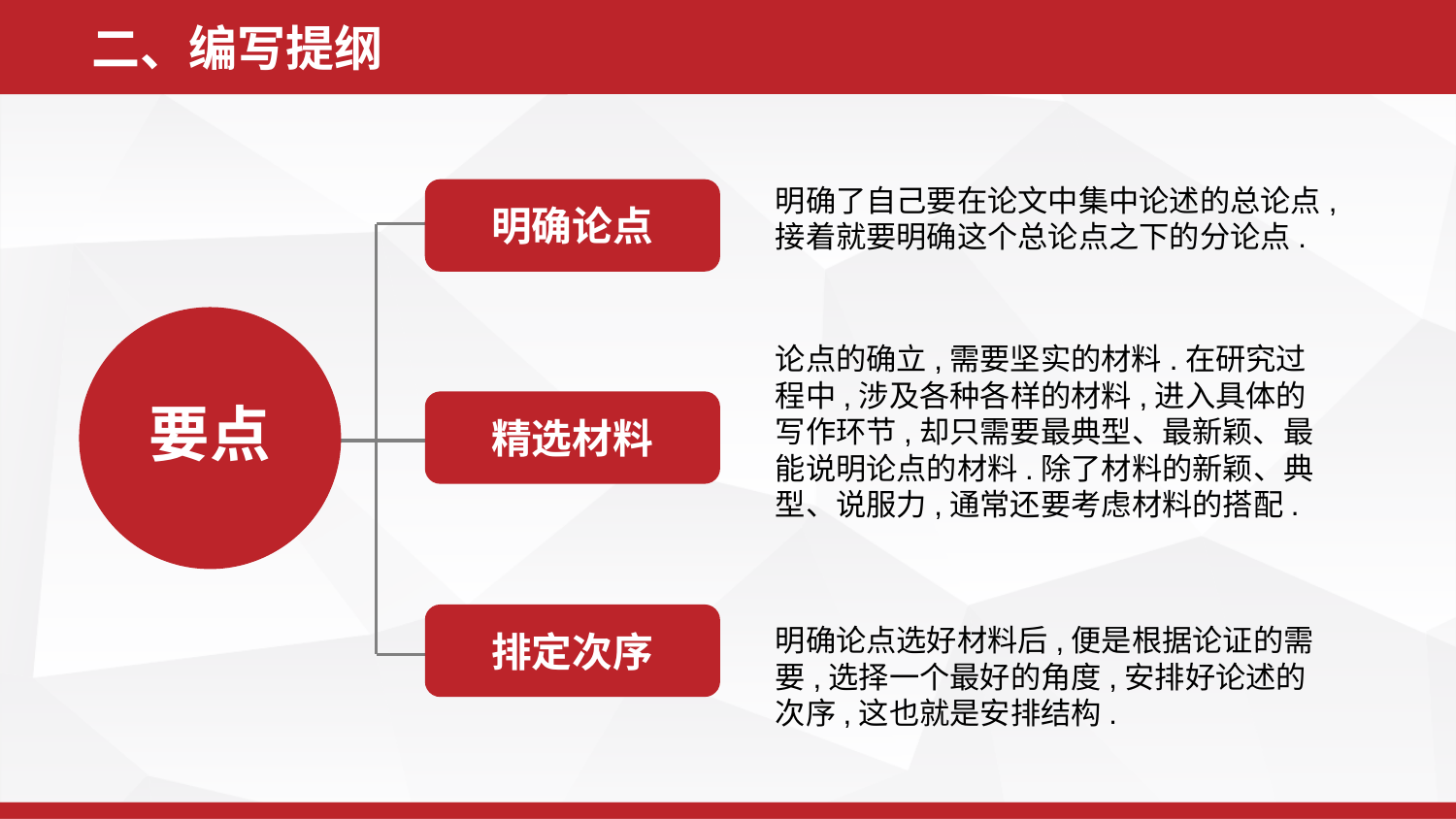

二、编写提纲
明确了自己要在论文中集中论述的总论点,接着就要明确这个总论点之下的分论点.
明确论点

论点的确立,需要坚实的材料.在研究过程中,涉及各种各样的材料,进入具体的写作环节,却只需要最典型、最新颖、最能说明论点的材料.除了材料的新颖、典型、说服力,通常还要考虑材料的搭配.
要点
精选材料
排定次序
明确论点选好材料后,便是根据论证的需要,选择一个最好的角度,安排好论述的次序,这也就是安排结构.